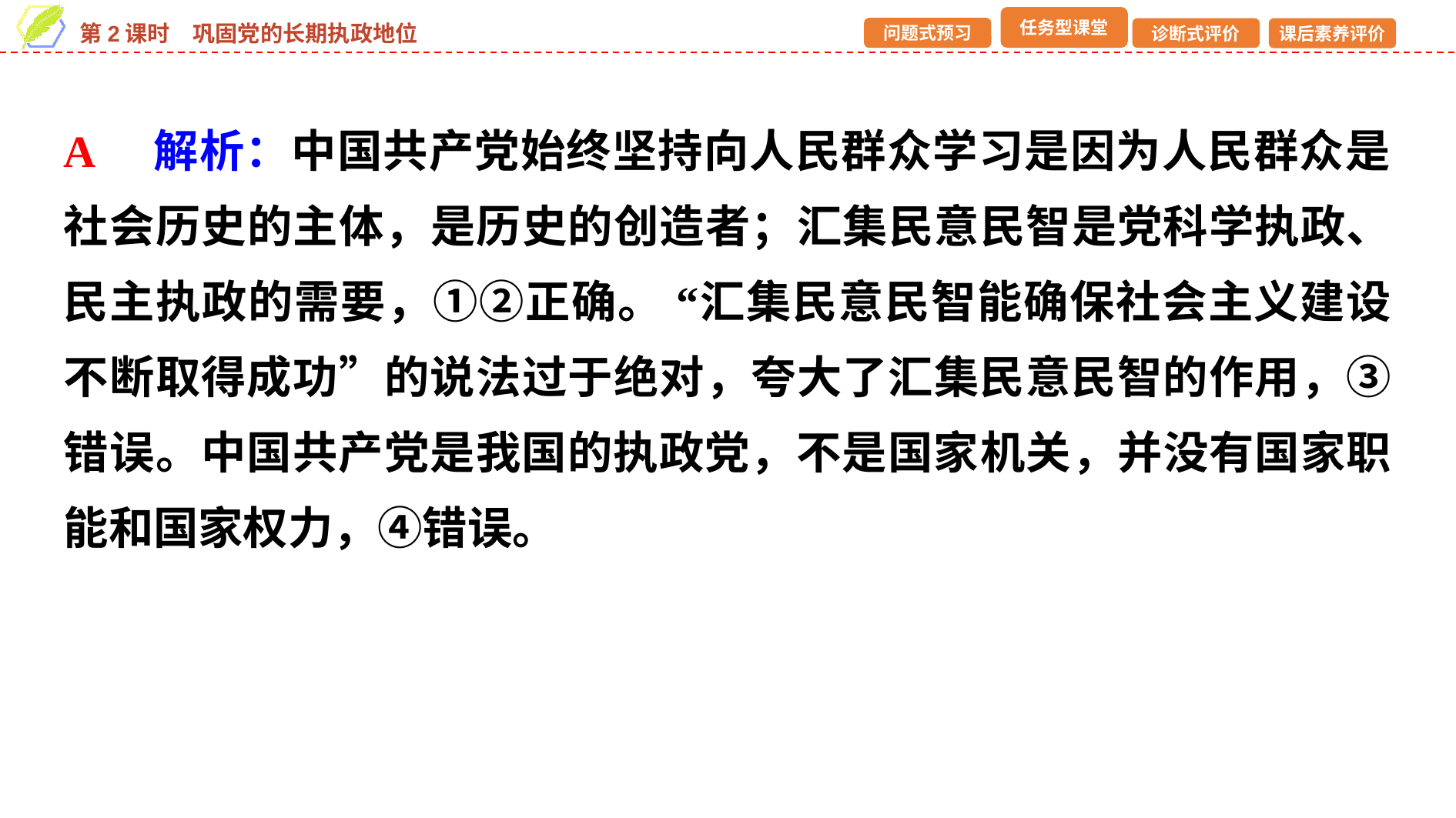

A　解析：中国共产党始终坚持向人民群众学习是因为人民群众是社会历史的主体，是历史的创造者；汇集民意民智是党科学执政、民主执政的需要，①②正确。 “汇集民意民智能确保社会主义建设不断取得成功”的说法过于绝对，夸大了汇集民意民智的作用，③错误。中国共产党是我国的执政党，不是国家机关，并没有国家职能和国家权力，④错误。